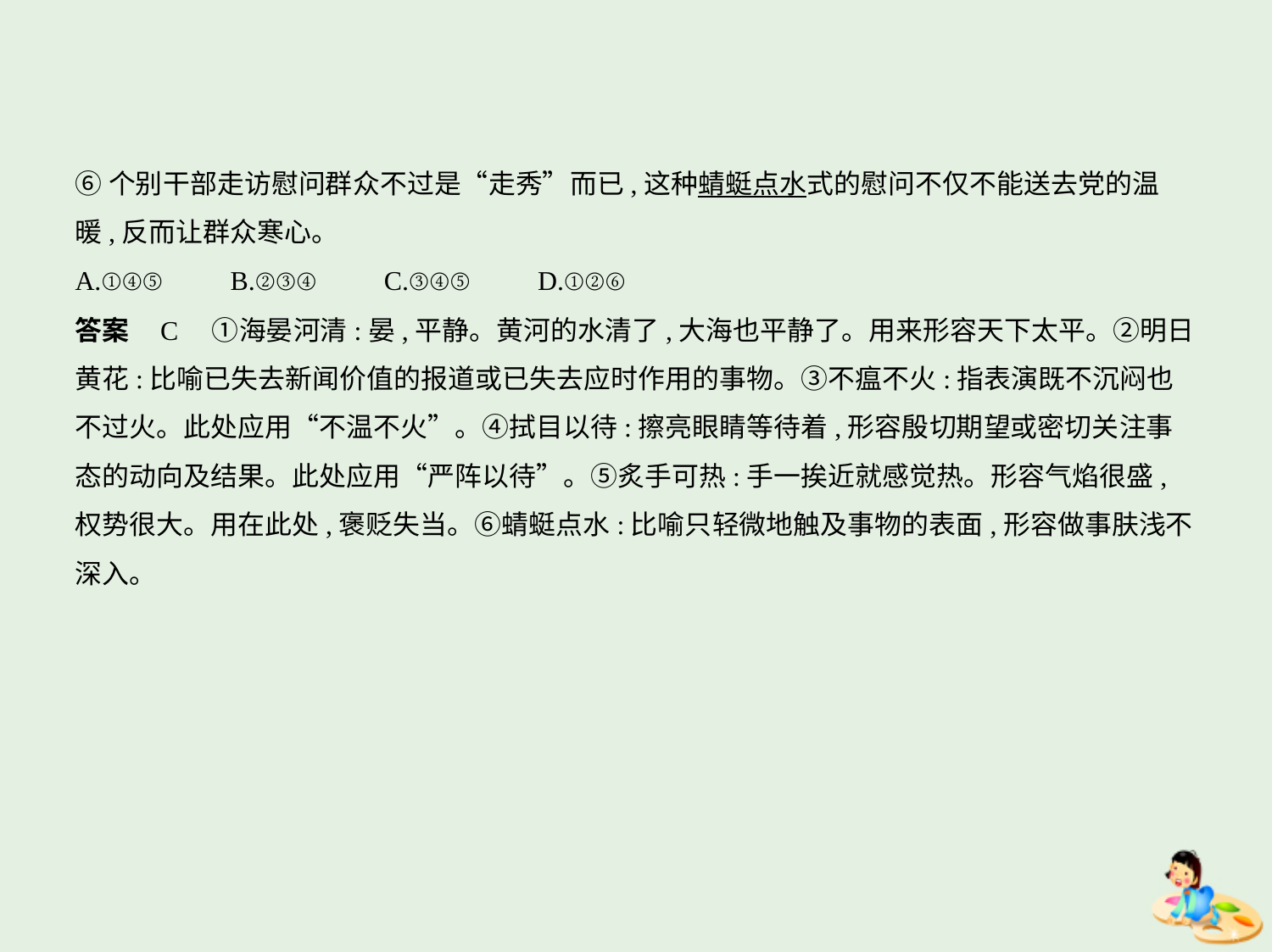

⑥个别干部走访慰问群众不过是“走秀”而已,这种蜻蜓点水式的慰问不仅不能送去党的温
暖,反而让群众寒心。
A.①④⑤　　B.②③④　　C.③④⑤　　D.①②⑥
答案    C　①海晏河清:晏,平静。黄河的水清了,大海也平静了。用来形容天下太平。②明日
黄花:比喻已失去新闻价值的报道或已失去应时作用的事物。③不瘟不火:指表演既不沉闷也
不过火。此处应用“不温不火”。④拭目以待:擦亮眼睛等待着,形容殷切期望或密切关注事
态的动向及结果。此处应用“严阵以待”。⑤炙手可热:手一挨近就感觉热。形容气焰很盛,
权势很大。用在此处,褒贬失当。⑥蜻蜓点水:比喻只轻微地触及事物的表面,形容做事肤浅不
深入。